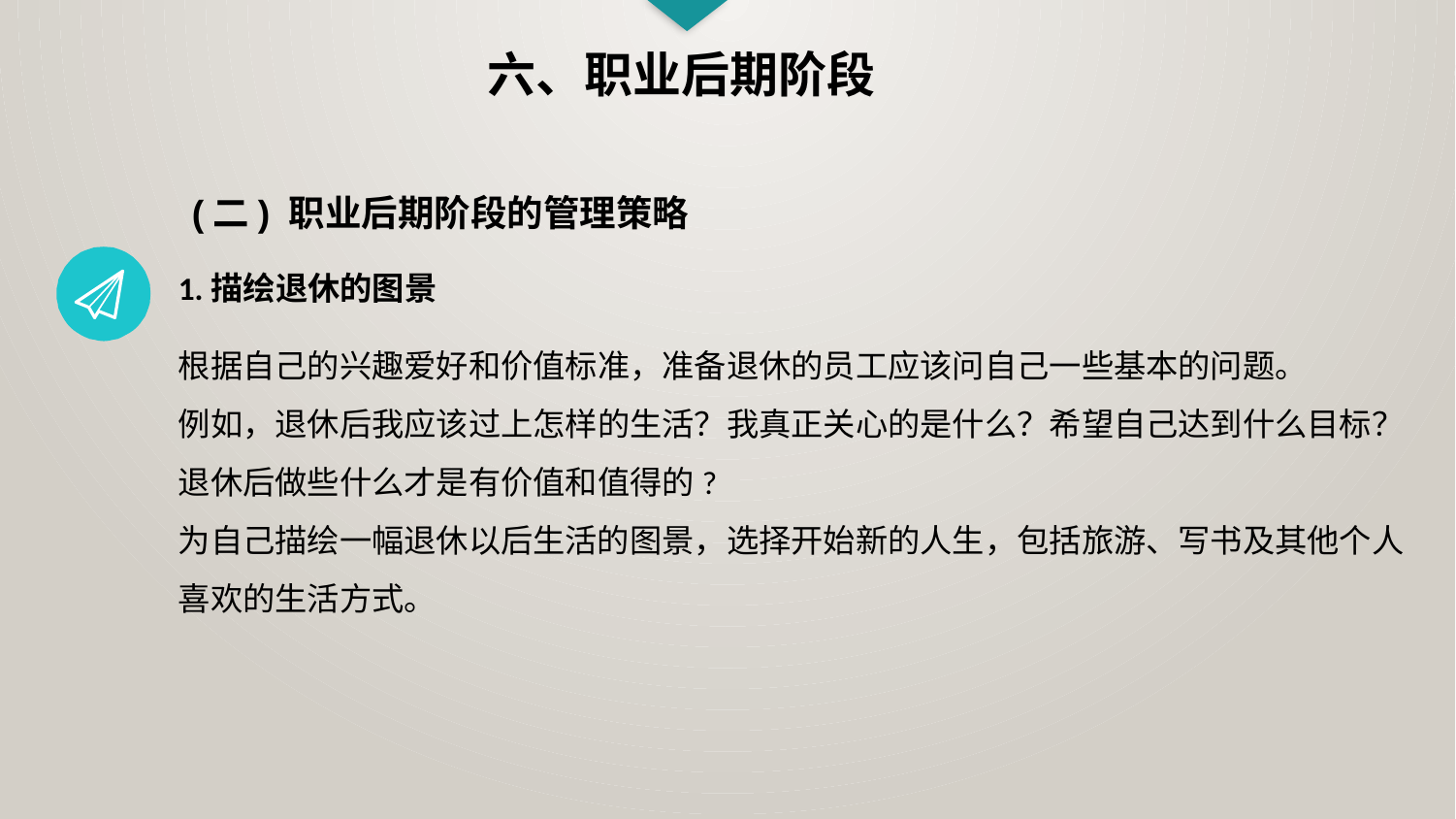

六、职业后期阶段
(二) 职业后期阶段的管理策略

1.描绘退休的图景

根据自己的兴趣爱好和价值标准，准备退休的员工应该问自己一些基本的问题。
例如，退休后我应该过上怎样的生活？我真正关心的是什么？希望自己达到什么目标？退休后做些什么才是有价值和值得的?
为自己描绘一幅退休以后生活的图景，选择开始新的人生，包括旅游、写书及其他个人喜欢的生活方式。
59